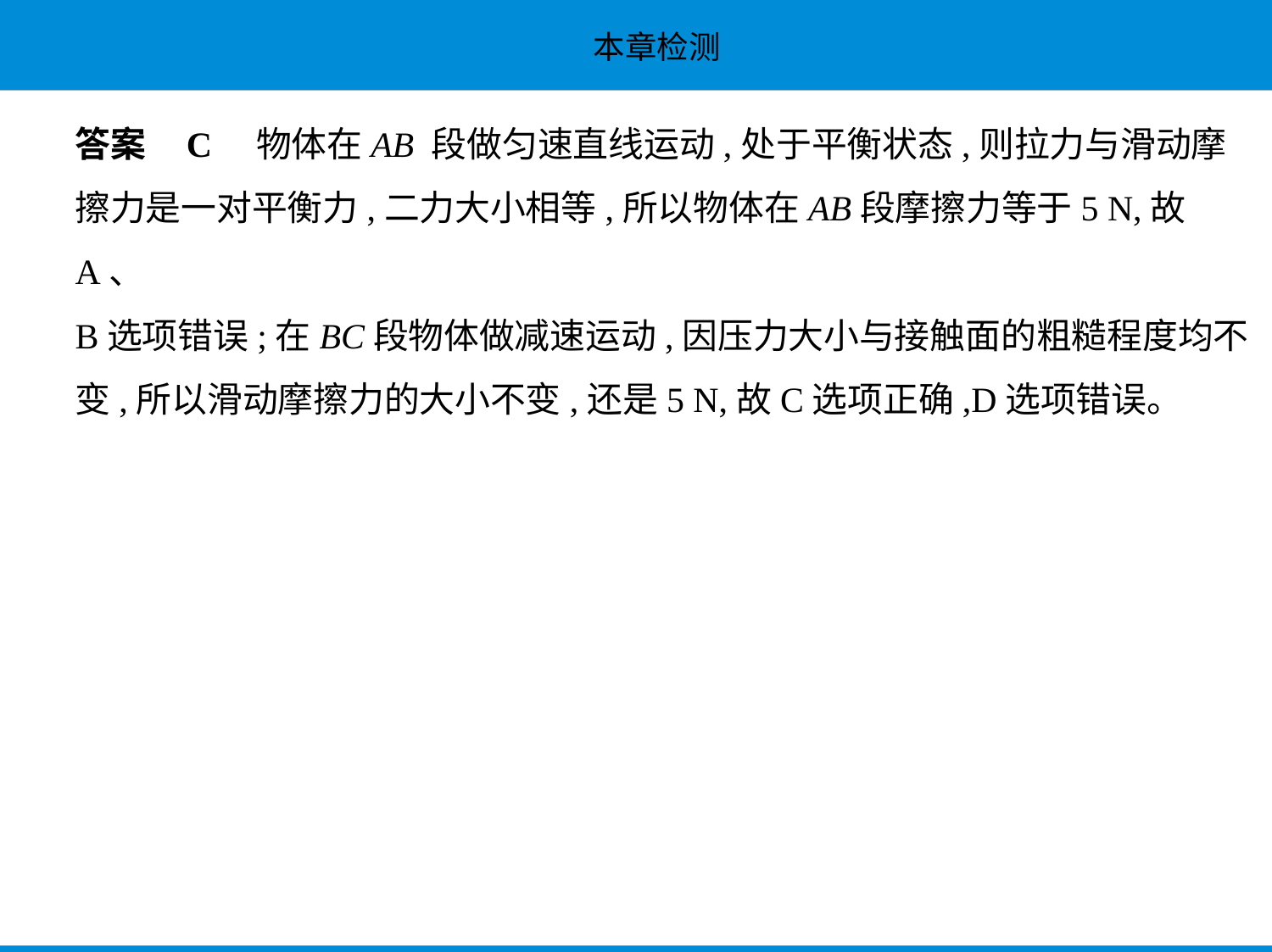

答案    C　物体在AB 段做匀速直线运动,处于平衡状态,则拉力与滑动摩
擦力是一对平衡力,二力大小相等,所以物体在AB段摩擦力等于5 N,故A、
B选项错误;在BC段物体做减速运动,因压力大小与接触面的粗糙程度均不
变,所以滑动摩擦力的大小不变,还是5 N,故C选项正确,D选项错误。